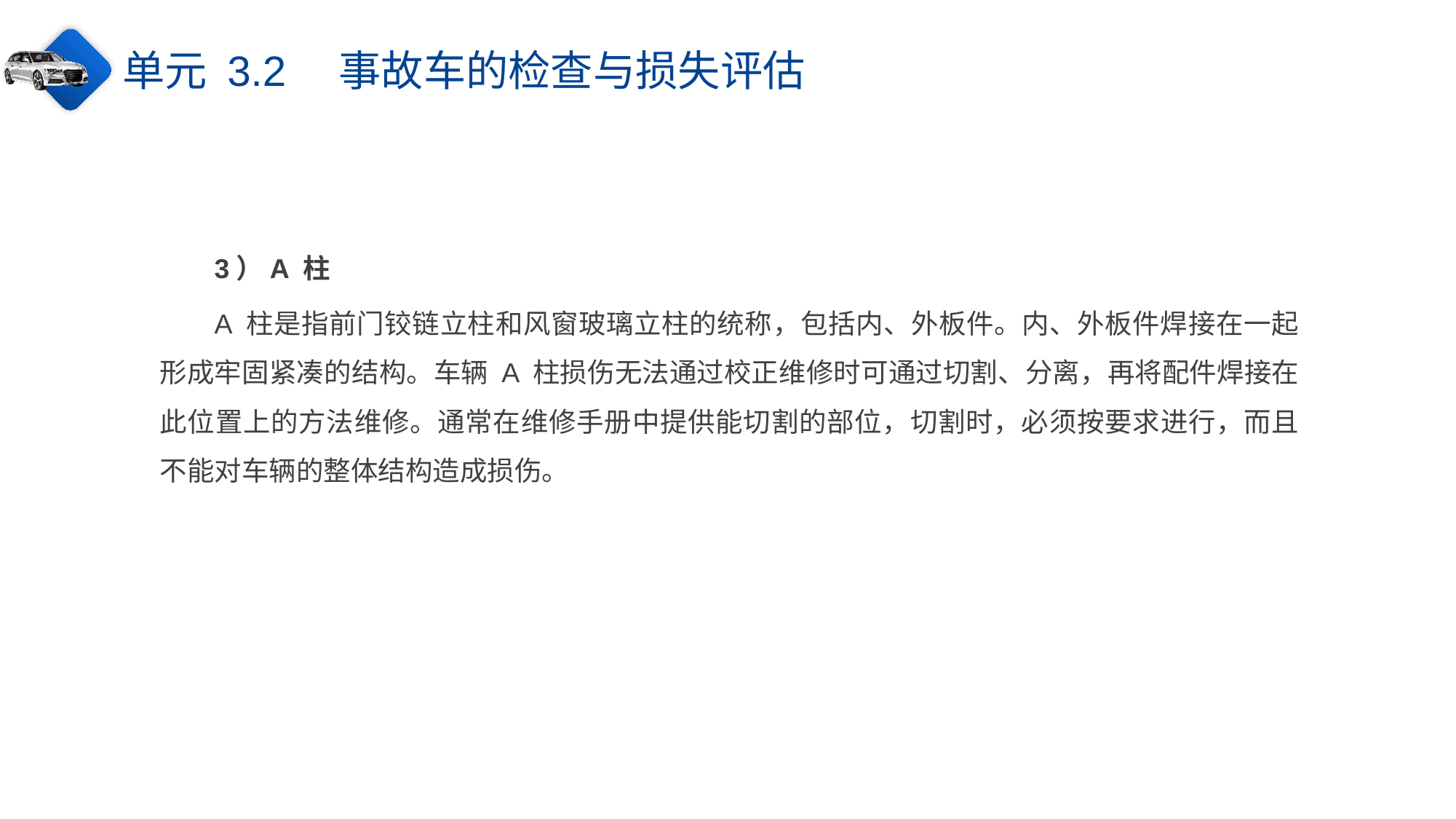

单元 3.2　事故车的检查与损失评估
3）A 柱
A 柱是指前门铰链立柱和风窗玻璃立柱的统称，包括内、外板件。内、外板件焊接在一起形成牢固紧凑的结构。车辆 A 柱损伤无法通过校正维修时可通过切割、分离，再将配件焊接在此位置上的方法维修。通常在维修手册中提供能切割的部位，切割时，必须按要求进行，而且不能对车辆的整体结构造成损伤。